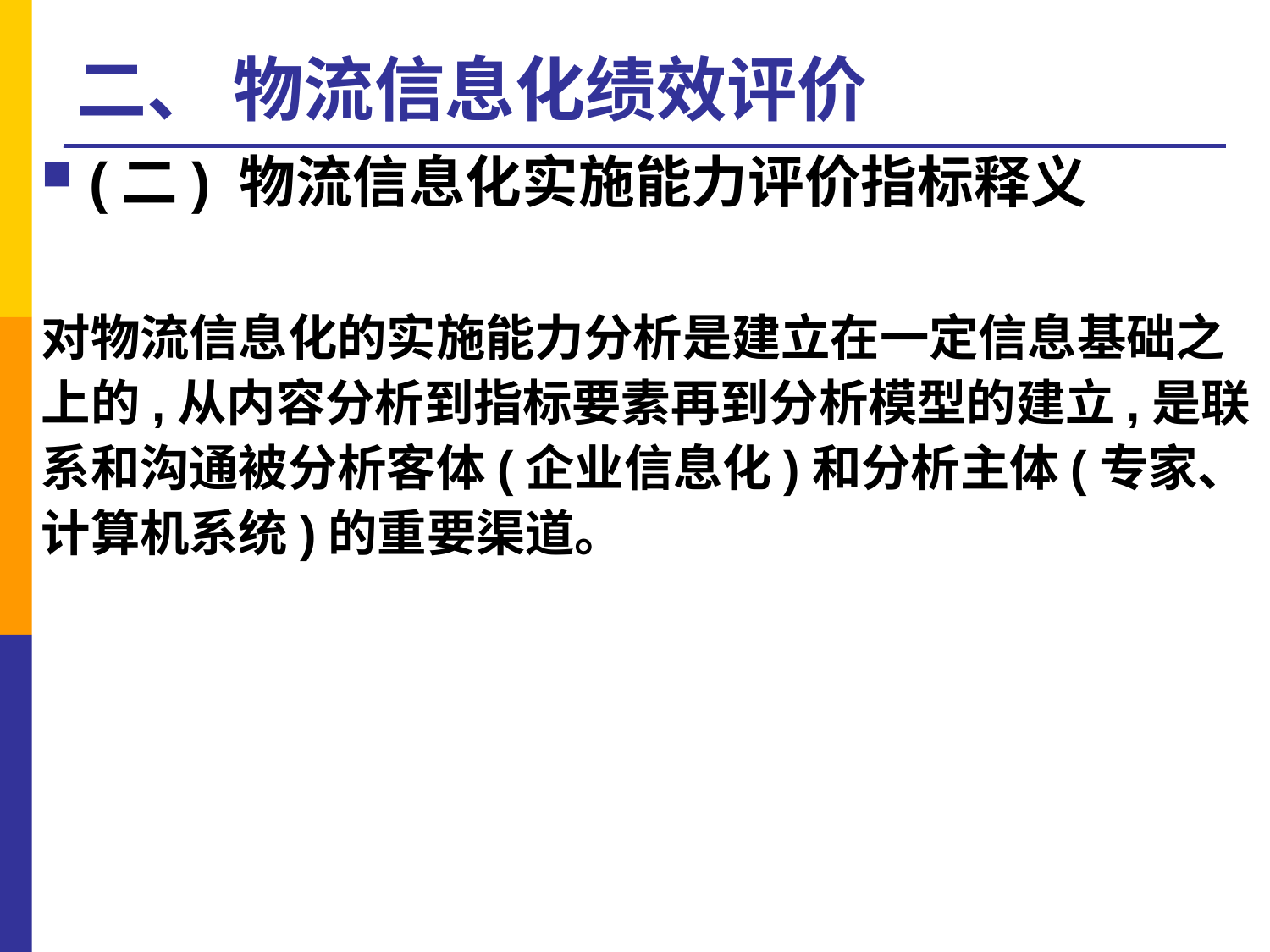

# 二、 物流信息化绩效评价
(二) 物流信息化实施能力评价指标释义

对物流信息化的实施能力分析是建立在一定信息基础之上的,从内容分析到指标要素再到分析模型的建立,是联系和沟通被分析客体(企业信息化)和分析主体(专家、计算机系统)的重要渠道。